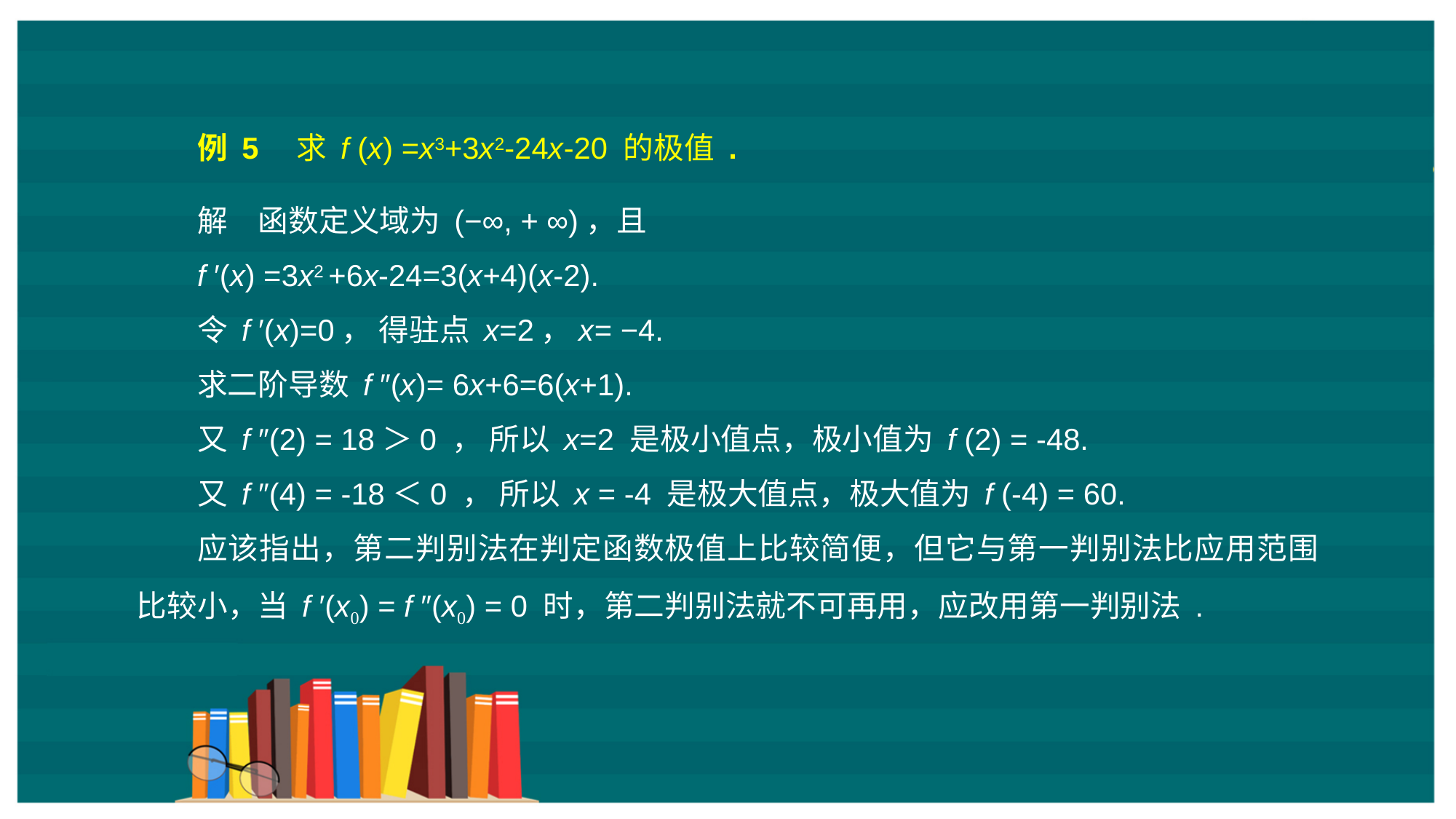

例 5　求 f (x) =x3+3x2-24x-20 的极值 .
解　函数定义域为 (−∞, + ∞)，且
f ′(x) =3x2 +6x-24=3(x+4)(x-2).
令 f ′(x)=0， 得驻点 x=2，x= −4.
求二阶导数 f ″(x)= 6x+6=6(x+1).
又 f ″(2) = 18＞0 ， 所以 x=2 是极小值点，极小值为 f (2) = -48.
又 f ″(4) = -18＜0 ， 所以 x = -4 是极大值点，极大值为 f (-4) = 60.
应该指出，第二判别法在判定函数极值上比较简便，但它与第一判别法比应用范围比较小，当 f ′(x0) = f ″(x0) = 0 时，第二判别法就不可再用，应改用第一判别法 .